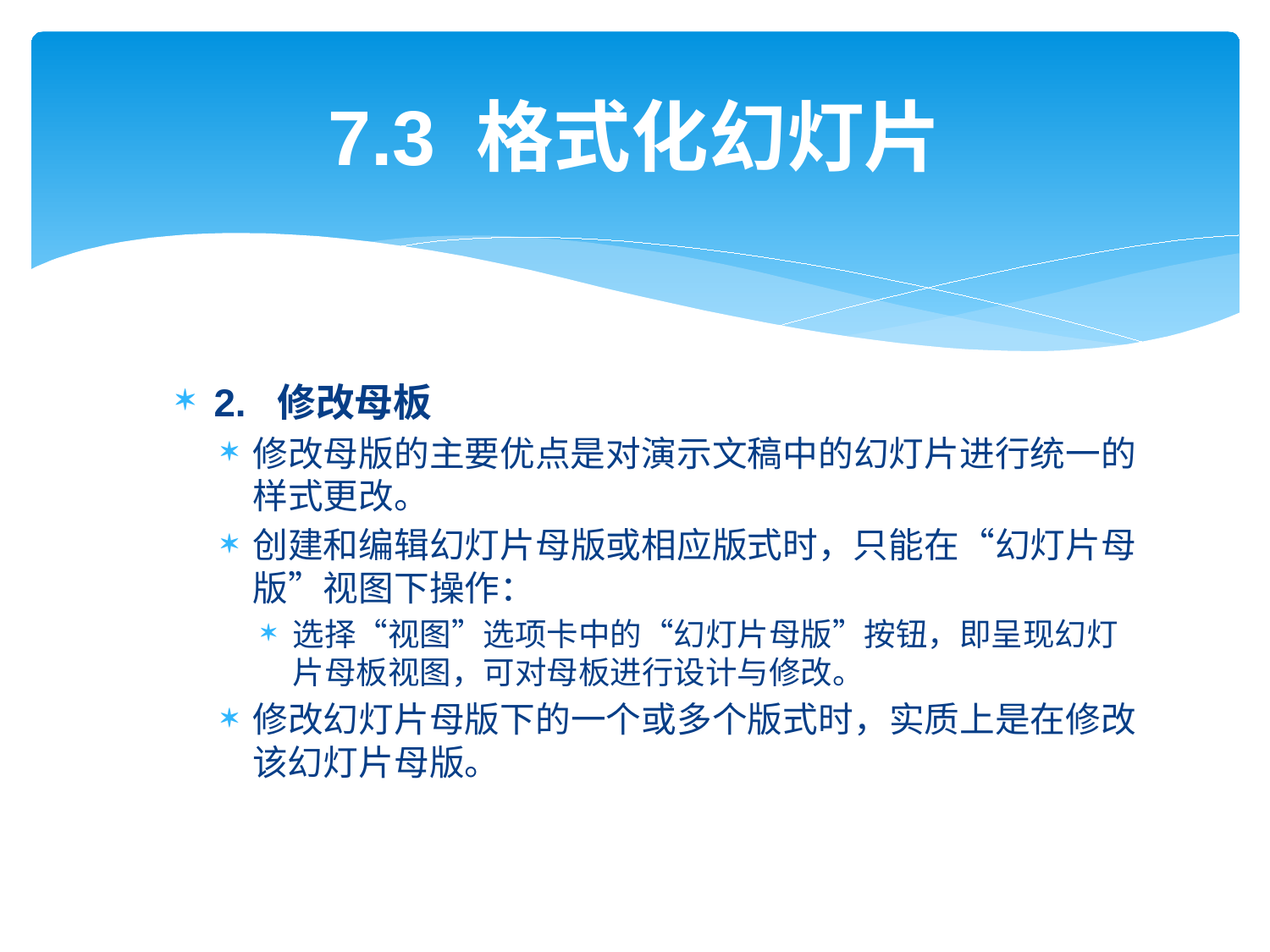

# 7.3 格式化幻灯片
2.  修改母板
修改母版的主要优点是对演示文稿中的幻灯片进行统一的样式更改。
创建和编辑幻灯片母版或相应版式时，只能在“幻灯片母版”视图下操作：
选择“视图”选项卡中的“幻灯片母版”按钮，即呈现幻灯片母板视图，可对母板进行设计与修改。
修改幻灯片母版下的一个或多个版式时，实质上是在修改该幻灯片母版。